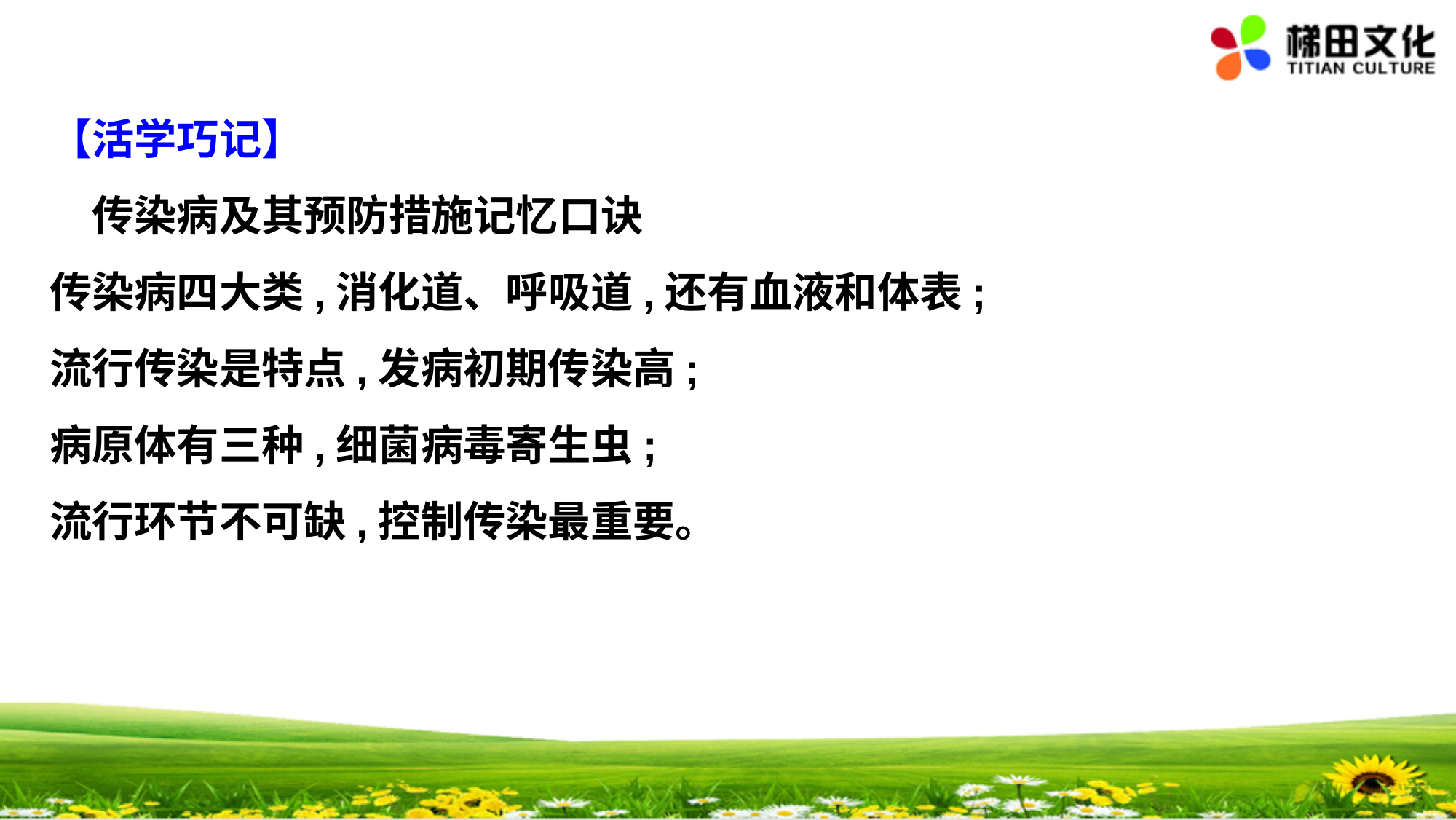

【活学巧记】
　传染病及其预防措施记忆口诀
传染病四大类,消化道、呼吸道,还有血液和体表;
流行传染是特点,发病初期传染高;
病原体有三种,细菌病毒寄生虫;
流行环节不可缺,控制传染最重要。